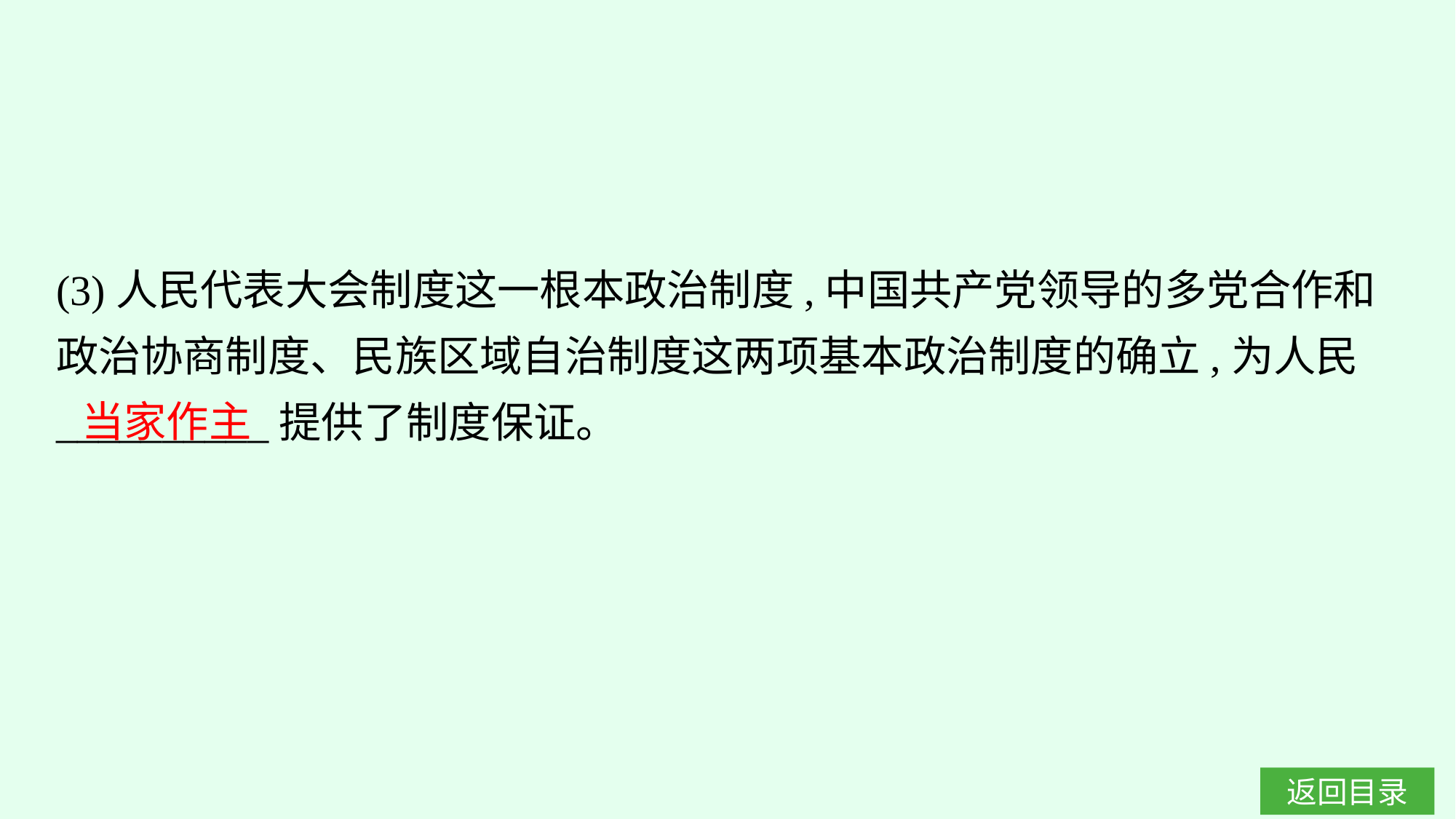

(3)人民代表大会制度这一根本政治制度,中国共产党领导的多党合作和政治协商制度、民族区域自治制度这两项基本政治制度的确立,为人民__________提供了制度保证。
当家作主